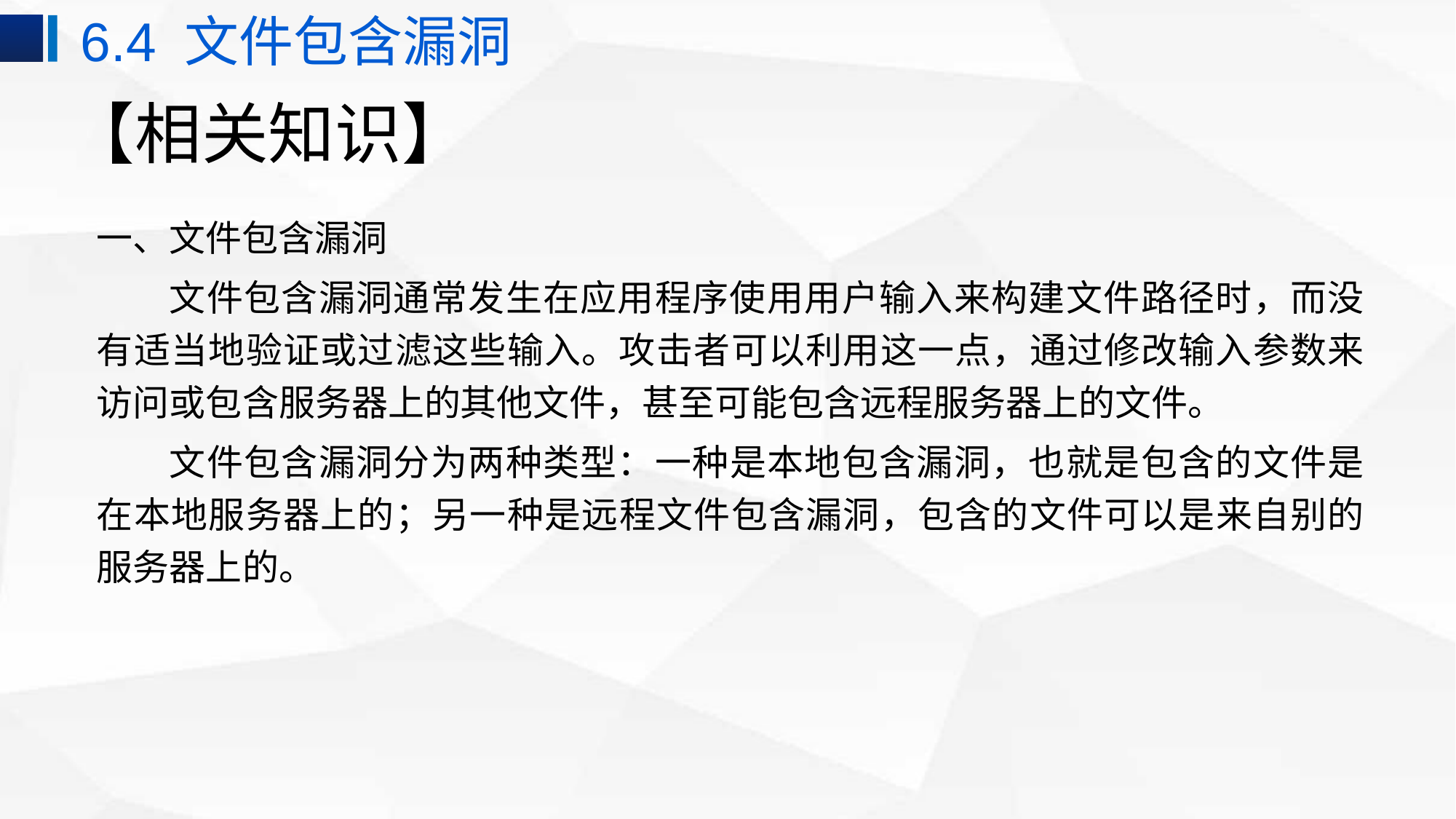

6.4 文件包含漏洞

# 【相关知识】
一、文件包含漏洞
文件包含漏洞通常发生在应用程序使用用户输入来构建文件路径时，而没有适当地验证或过滤这些输入。攻击者可以利用这一点，通过修改输入参数来访问或包含服务器上的其他文件，甚至可能包含远程服务器上的文件。
文件包含漏洞分为两种类型：一种是本地包含漏洞，也就是包含的文件是在本地服务器上的；另一种是远程文件包含漏洞，包含的文件可以是来自别的服务器上的。